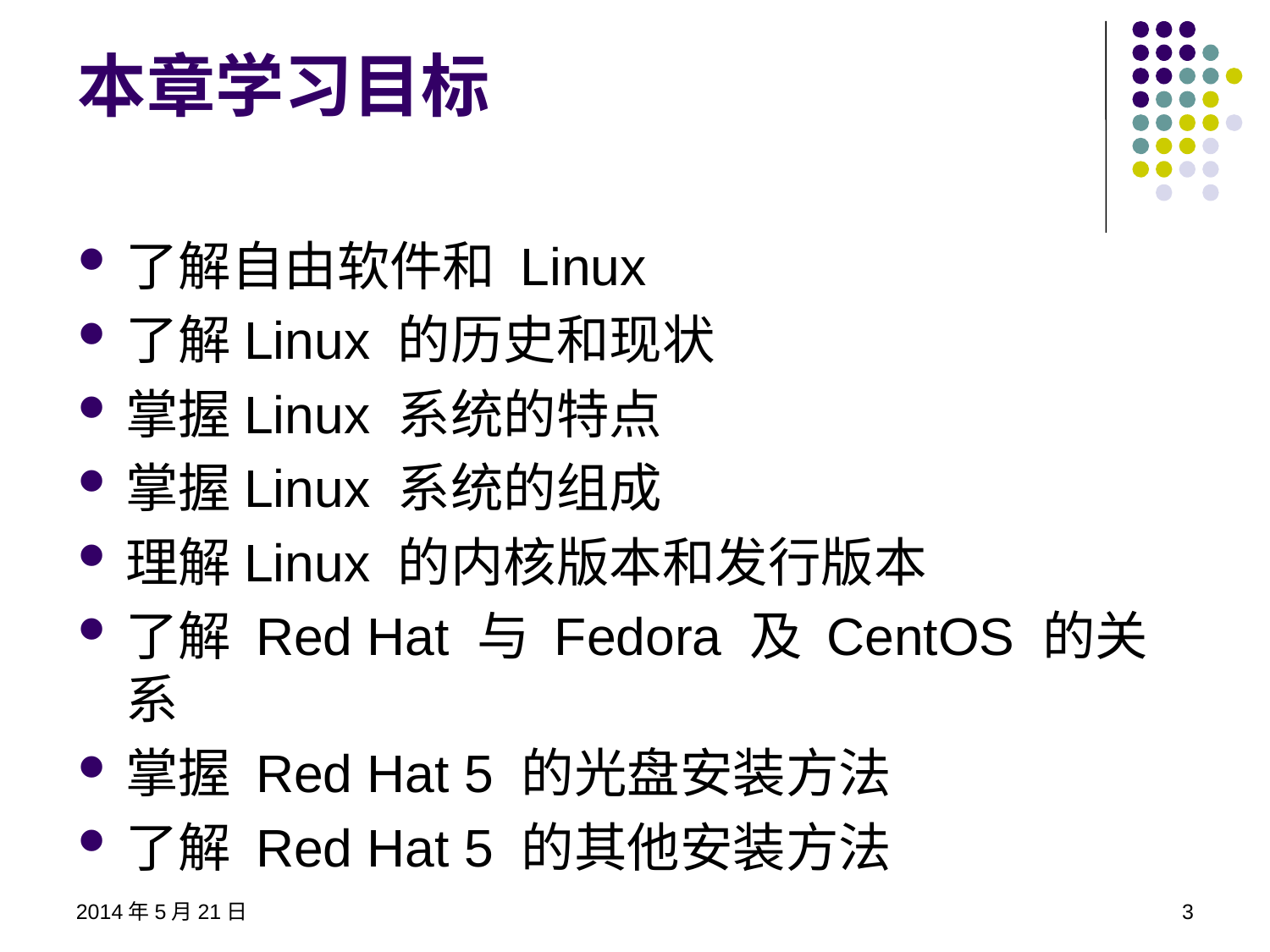

本章学习目标
了解自由软件和 Linux
了解Linux 的历史和现状
掌握Linux 系统的特点
掌握Linux 系统的组成
理解Linux 的内核版本和发行版本
了解 Red Hat 与 Fedora 及 CentOS 的关系
掌握 Red Hat 5 的光盘安装方法
了解 Red Hat 5 的其他安装方法
2014年5月21日
3